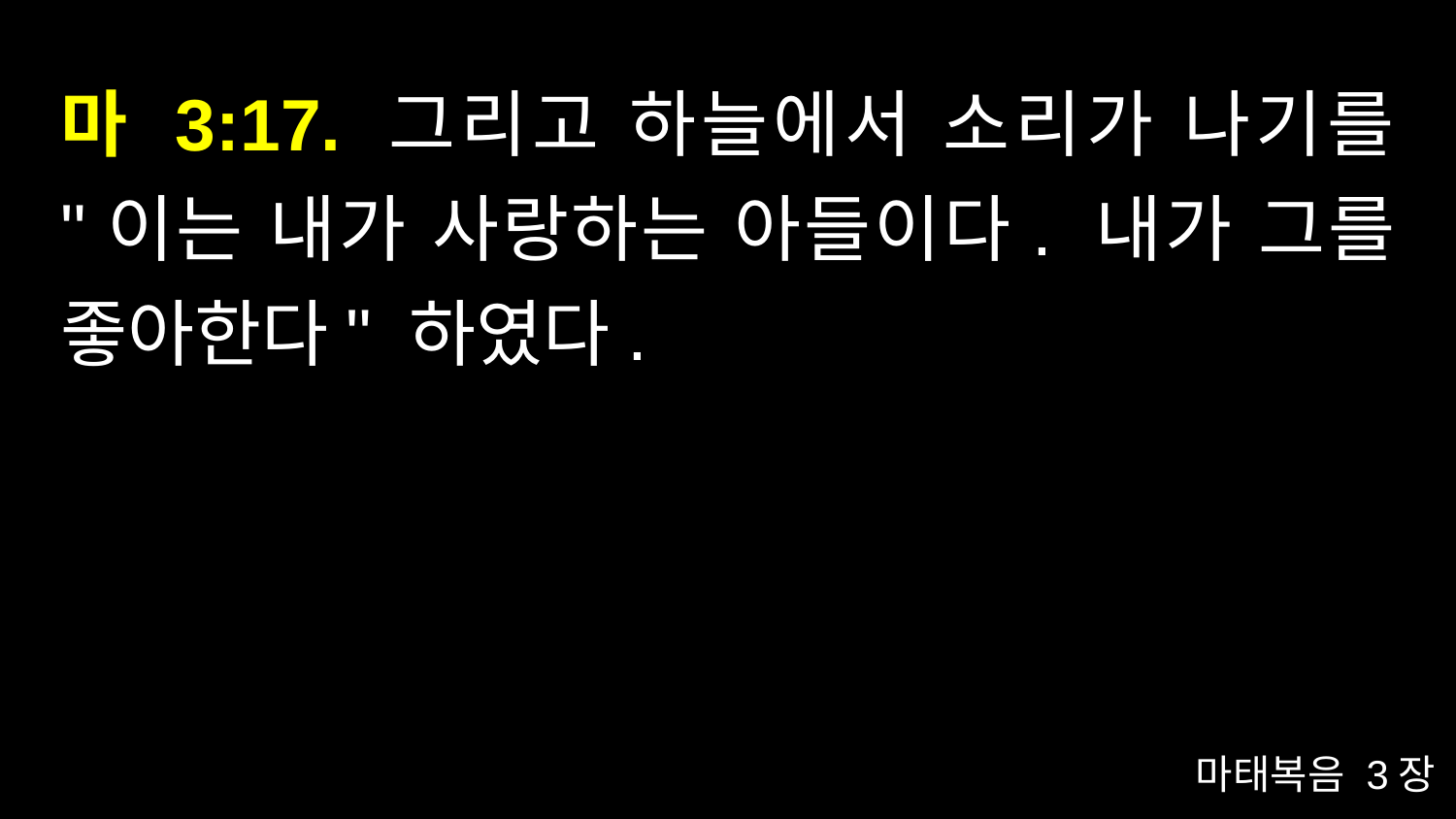

# 마 3:17. 그리고 하늘에서 소리가 나기를 "이는 내가 사랑하는 아들이다. 내가 그를 좋아한다" 하였다.
마태복음 3장